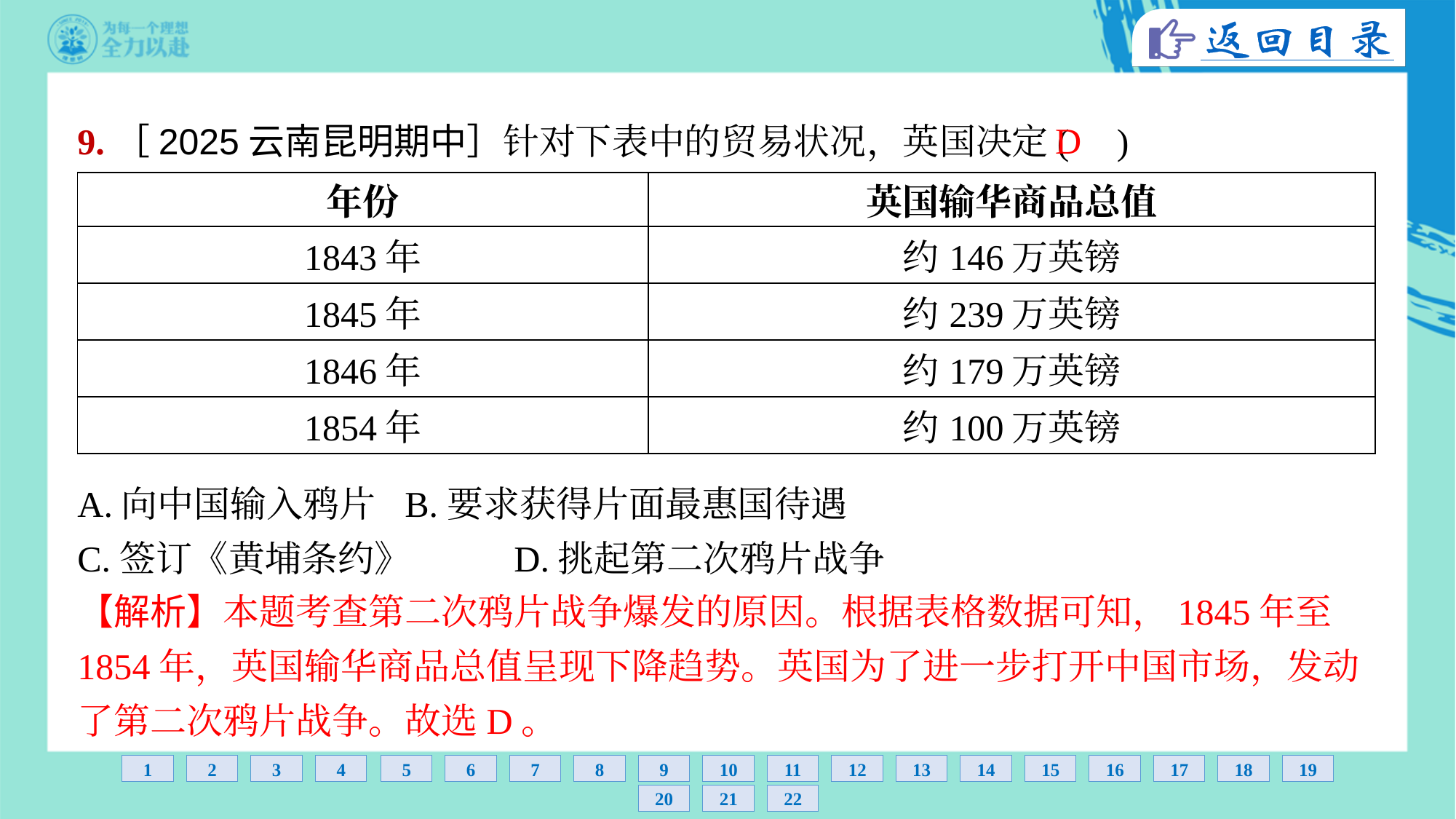

D
9.［2025云南昆明期中］针对下表中的贸易状况，英国决定(     )
| 年份 | 英国输华商品总值 |
| --- | --- |
| 1843年 | 约146万英镑 |
| 1845年 | 约239万英镑 |
| 1846年 | 约179万英镑 |
| 1854年 | 约100万英镑 |
A.向中国输入鸦片	B.要求获得片面最惠国待遇
C.签订《黄埔条约》	D.挑起第二次鸦片战争
【解析】本题考查第二次鸦片战争爆发的原因。根据表格数据可知，1845年至
1854年，英国输华商品总值呈现下降趋势。英国为了进一步打开中国市场，发动
了第二次鸦片战争。故选D。